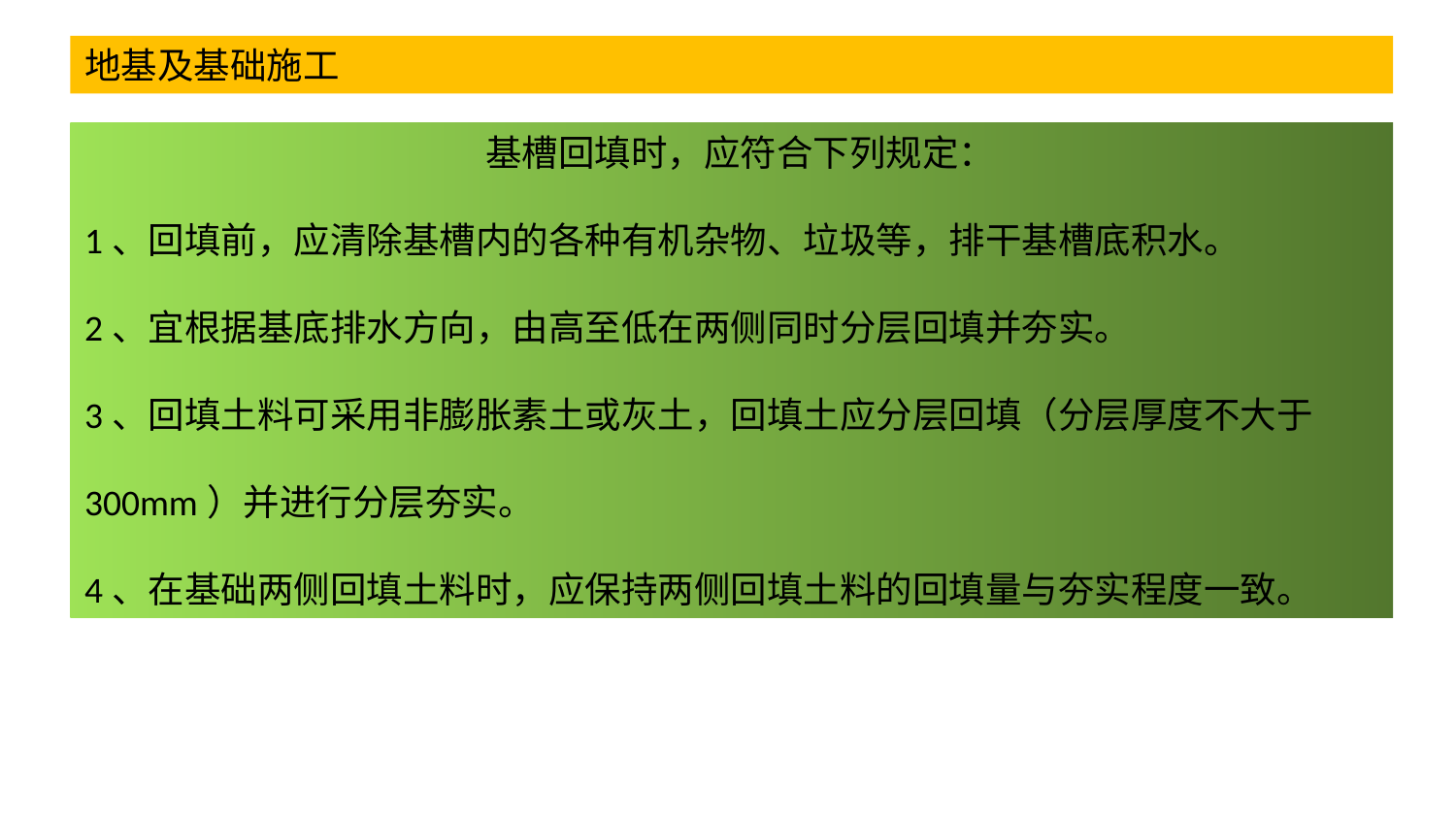

地基及基础施工
 基槽回填时，应符合下列规定：

1、回填前，应清除基槽内的各种有机杂物、垃圾等，排干基槽底积水。

2、宜根据基底排水方向，由高至低在两侧同时分层回填并夯实。

3、回填土料可采用非膨胀素土或灰土，回填土应分层回填（分层厚度不大于

300mm）并进行分层夯实。

4、在基础两侧回填土料时，应保持两侧回填土料的回填量与夯实程度一致。